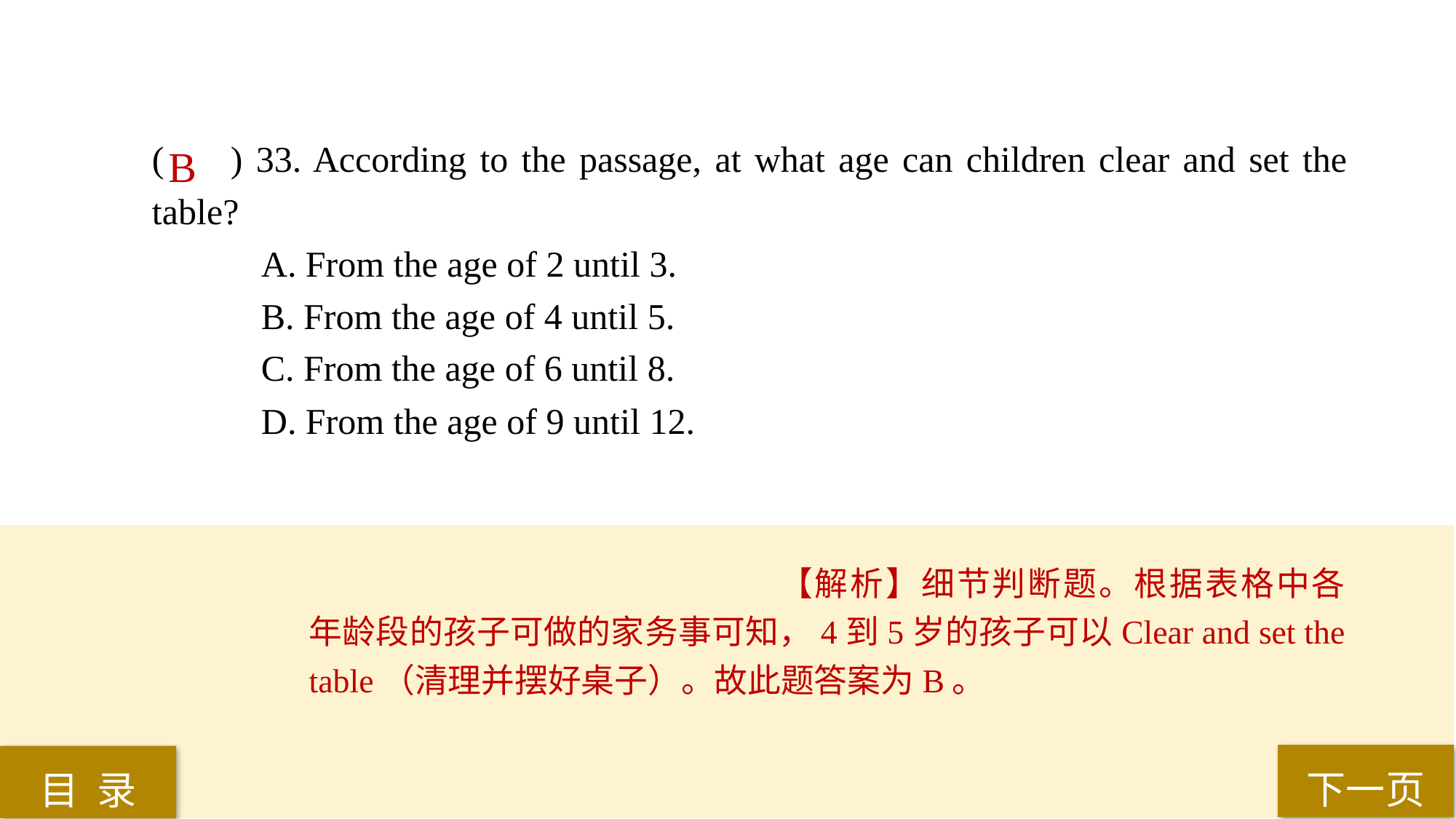

(     ) 33. According to the passage, at what age can children clear and set the table?
A. From the age of 2 until 3.
B. From the age of 4 until 5.
C. From the age of 6 until 8.
D. From the age of 9 until 12.
B
【解析】细节判断题。根据表格中各年龄段的孩子可做的家务事可知，4到5岁的孩子可以Clear and set the table（清理并摆好桌子）。故此题答案为B。